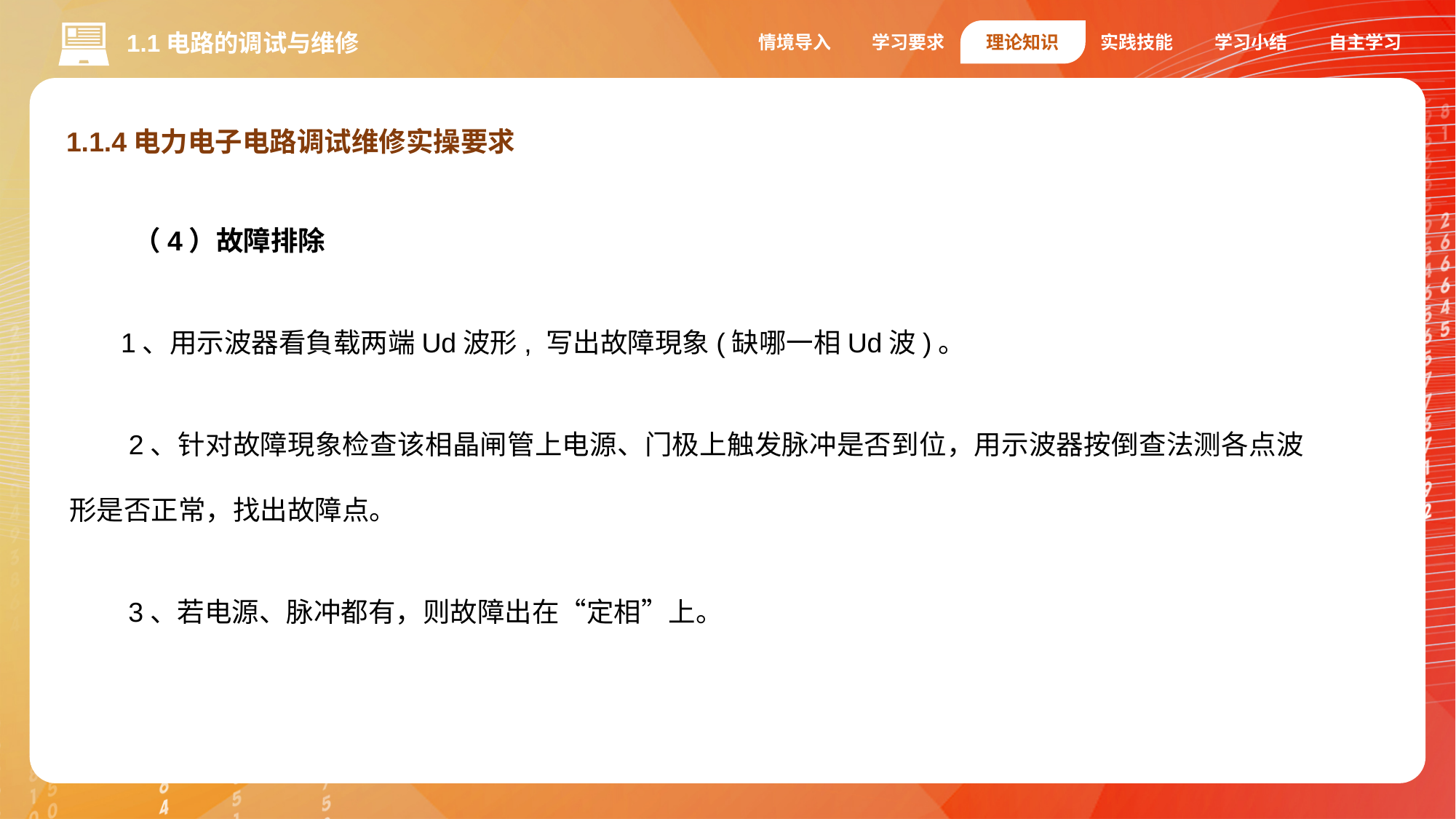

情境导入
学习要求
理论知识
实践技能
学习小结
自主学习
1.1电路的调试与维修

1.1.4电力电子电路调试维修实操要求
 （4）故障排除
1、用示波器看負载两端Ud波形, 写出故障現象(缺哪一相Ud波)。
 2、针对故障現象检查该相晶闸管上电源、门极上触发脉冲是否到位，用示波器按倒查法测各点波形是否正常，找出故障点。
 3、若电源、脉冲都有，则故障出在“定相”上。
1.编码器